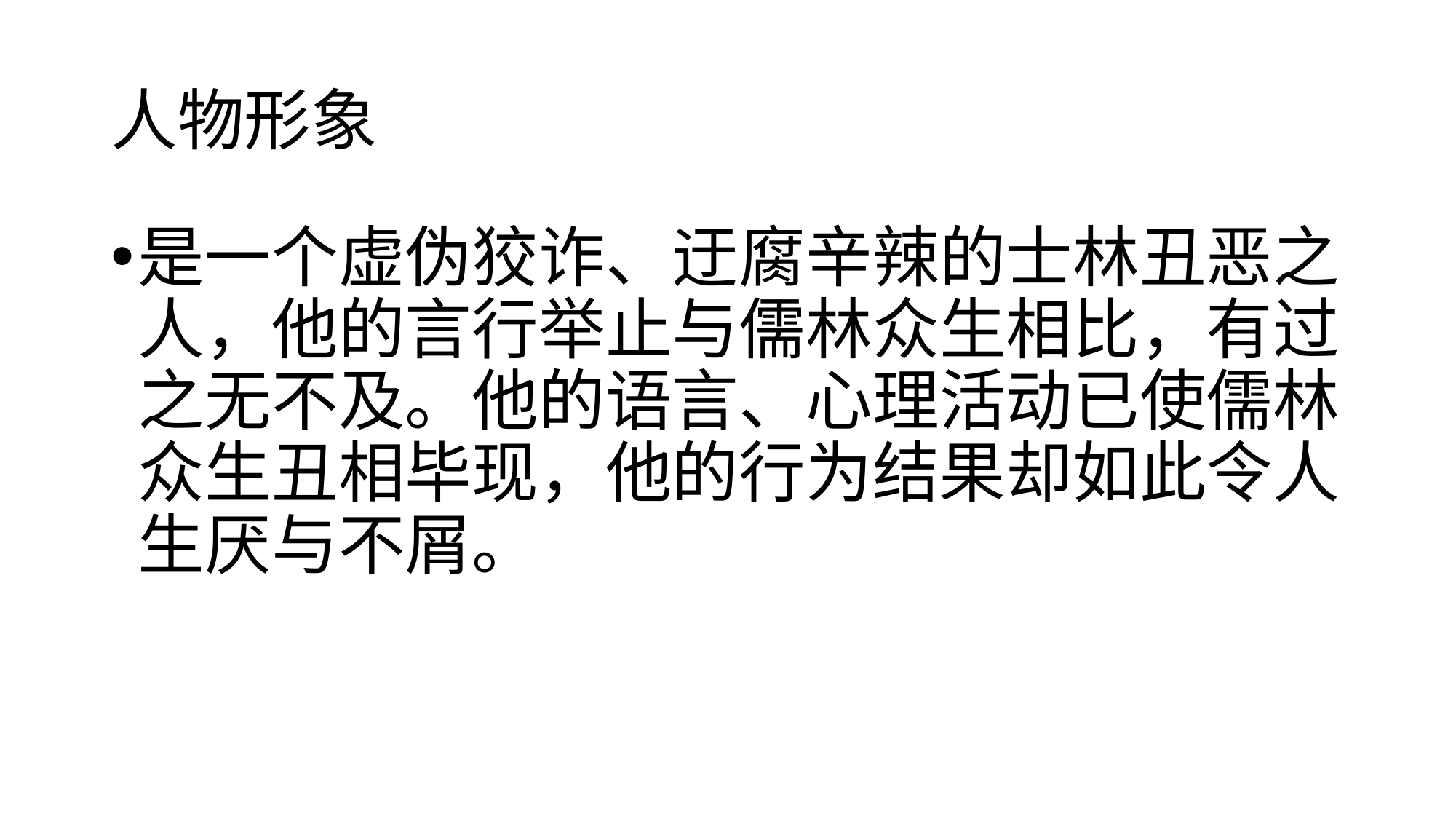

# 人物形象
是一个虚伪狡诈、迂腐辛辣的士林丑恶之人，他的言行举止与儒林众生相比，有过之无不及。他的语言、心理活动已使儒林众生丑相毕现，他的行为结果却如此令人生厌与不屑。